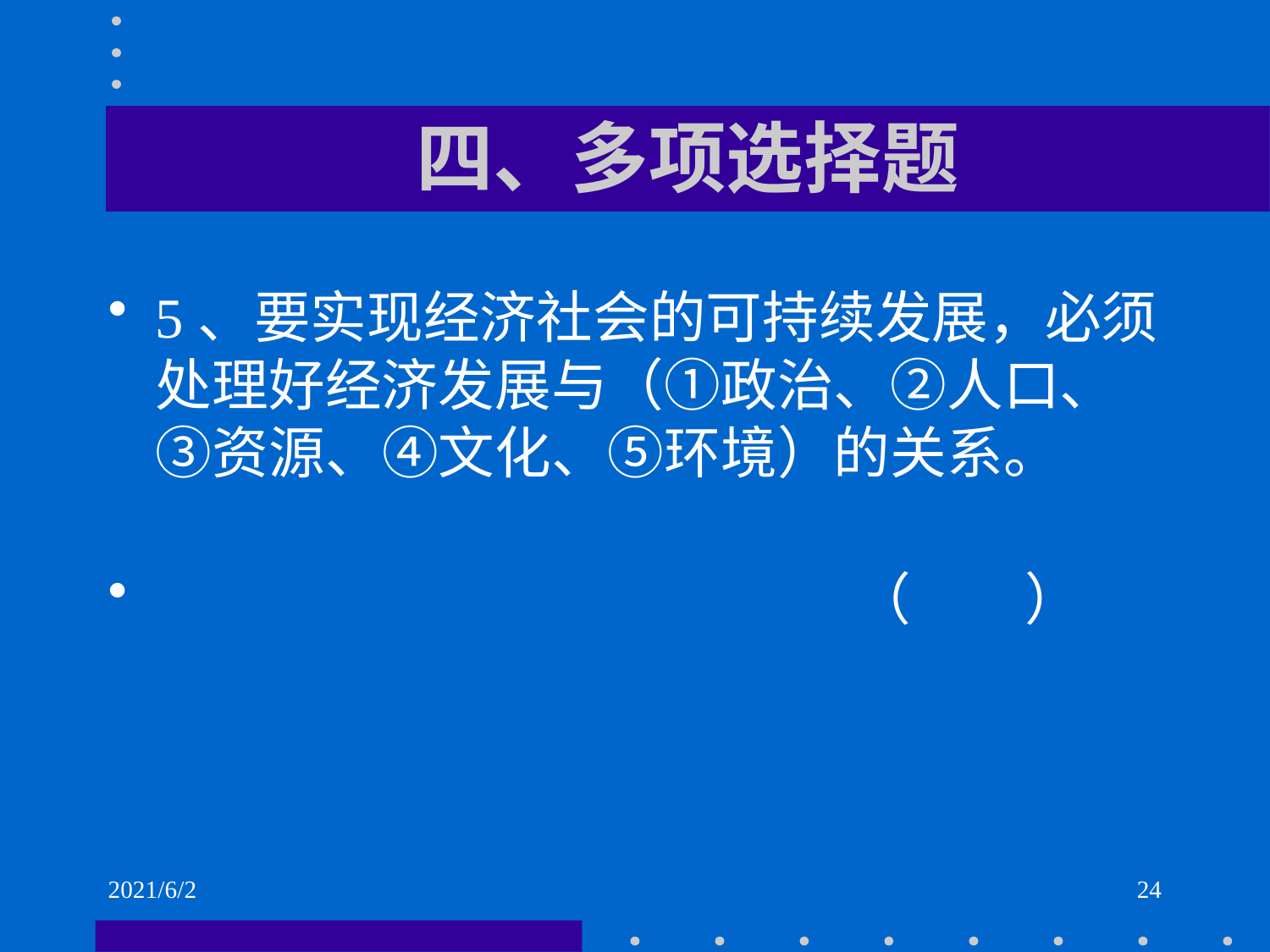

# 四、多项选择题
5、要实现经济社会的可持续发展，必须处理好经济发展与（①政治、②人口、③资源、④文化、⑤环境）的关系。
                                                      （         ）
2021/6/2
24